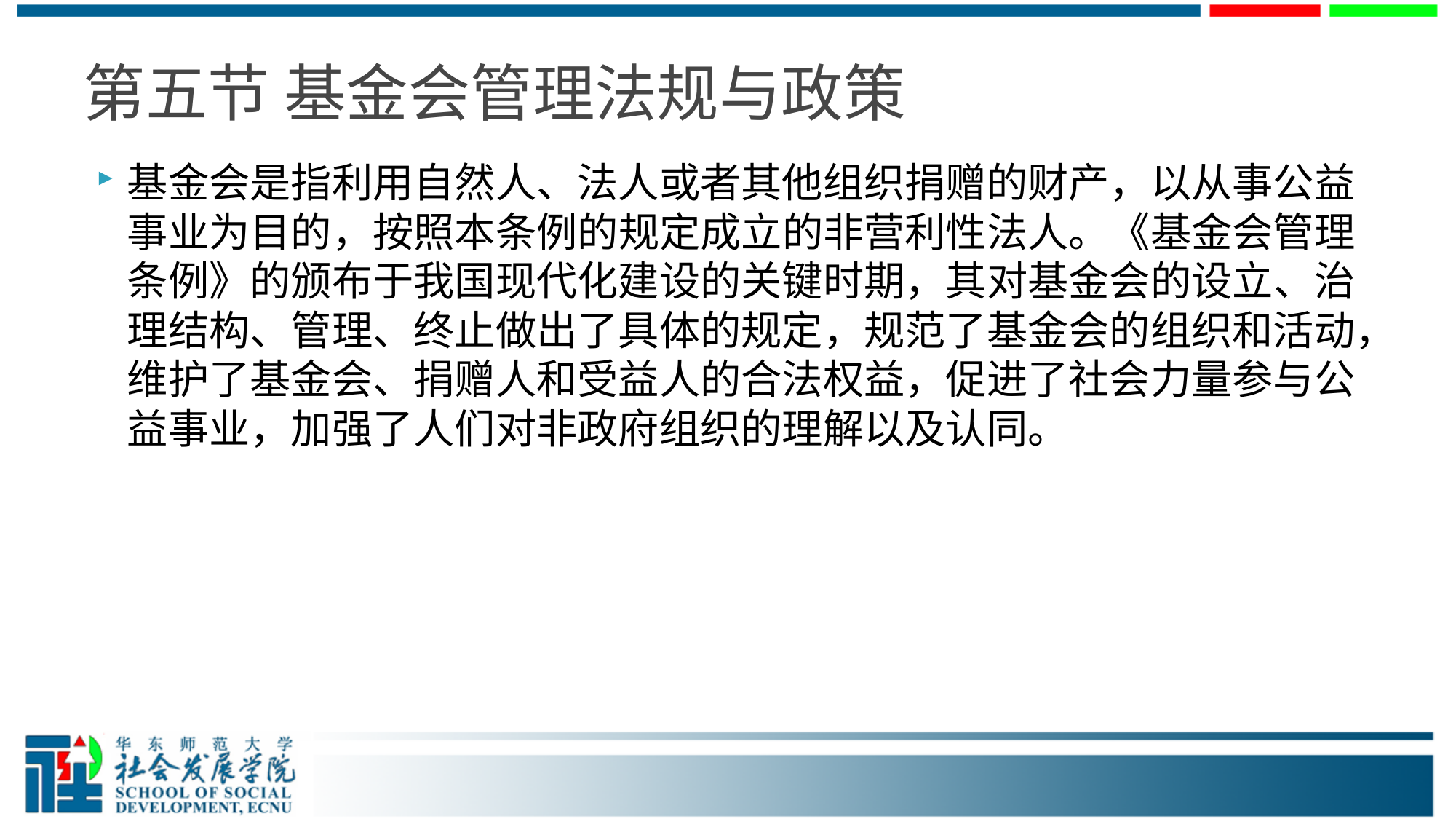

# 第五节 基金会管理法规与政策
基金会是指利用自然人、法人或者其他组织捐赠的财产，以从事公益事业为目的，按照本条例的规定成立的非营利性法人。《基金会管理条例》的颁布于我国现代化建设的关键时期，其对基金会的设立、治理结构、管理、终止做出了具体的规定，规范了基金会的组织和活动，维护了基金会、捐赠人和受益人的合法权益，促进了社会力量参与公益事业，加强了人们对非政府组织的理解以及认同。